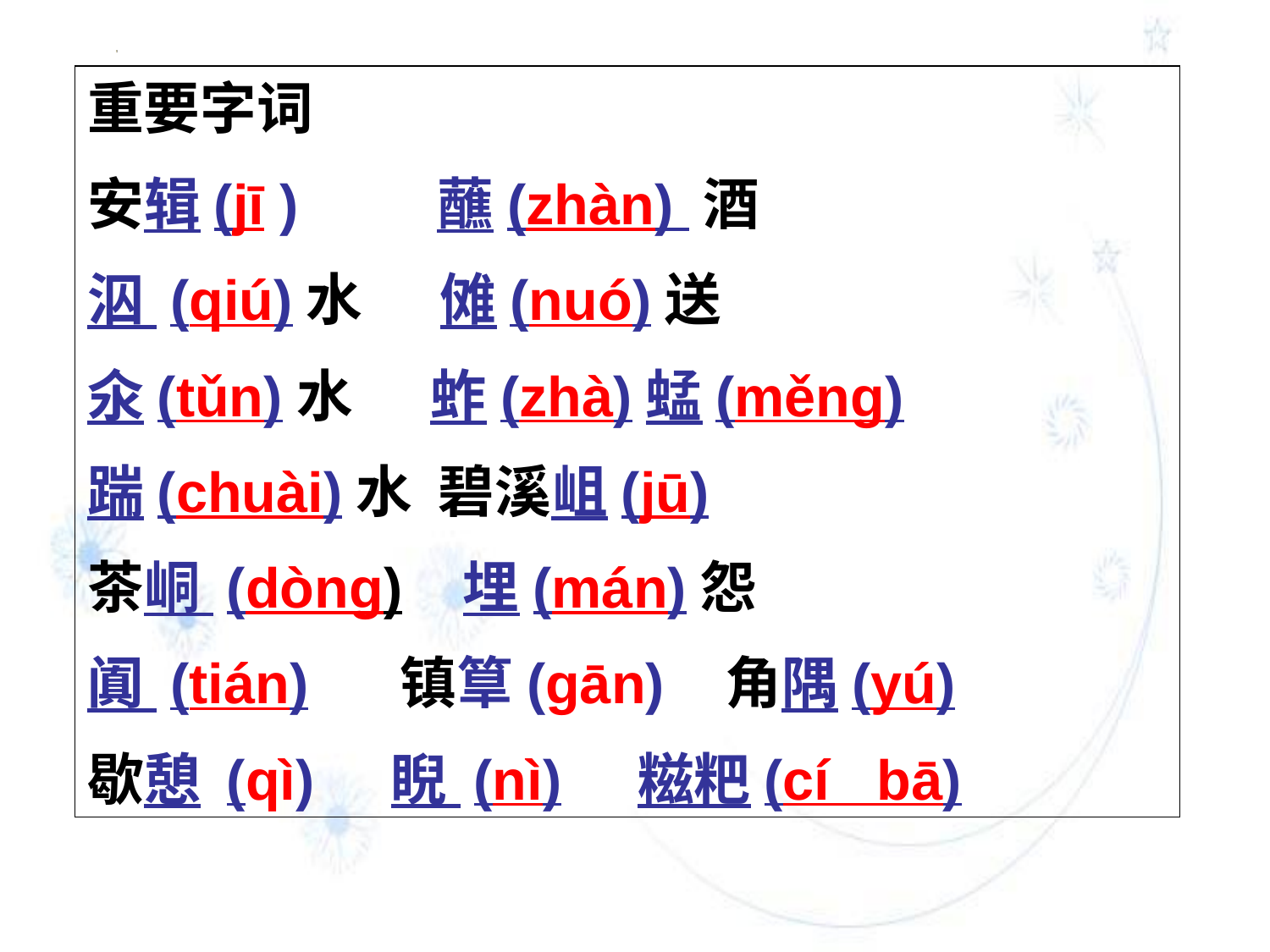

重要字词
安辑(jī )        蘸(zhàn) 酒
泅 (qiú)水      傩(nuó)送
氽(tǔn)水      蚱(zhà)蜢(měng)
踹(chuài)水  碧溪岨(jū)
茶峒 (dòng)   埋(mán)怨
阗 (tián)     镇筸(gān)   角隅(yú)
歇憩 (qì)    睨 (nì)    糍粑(cí   bā)